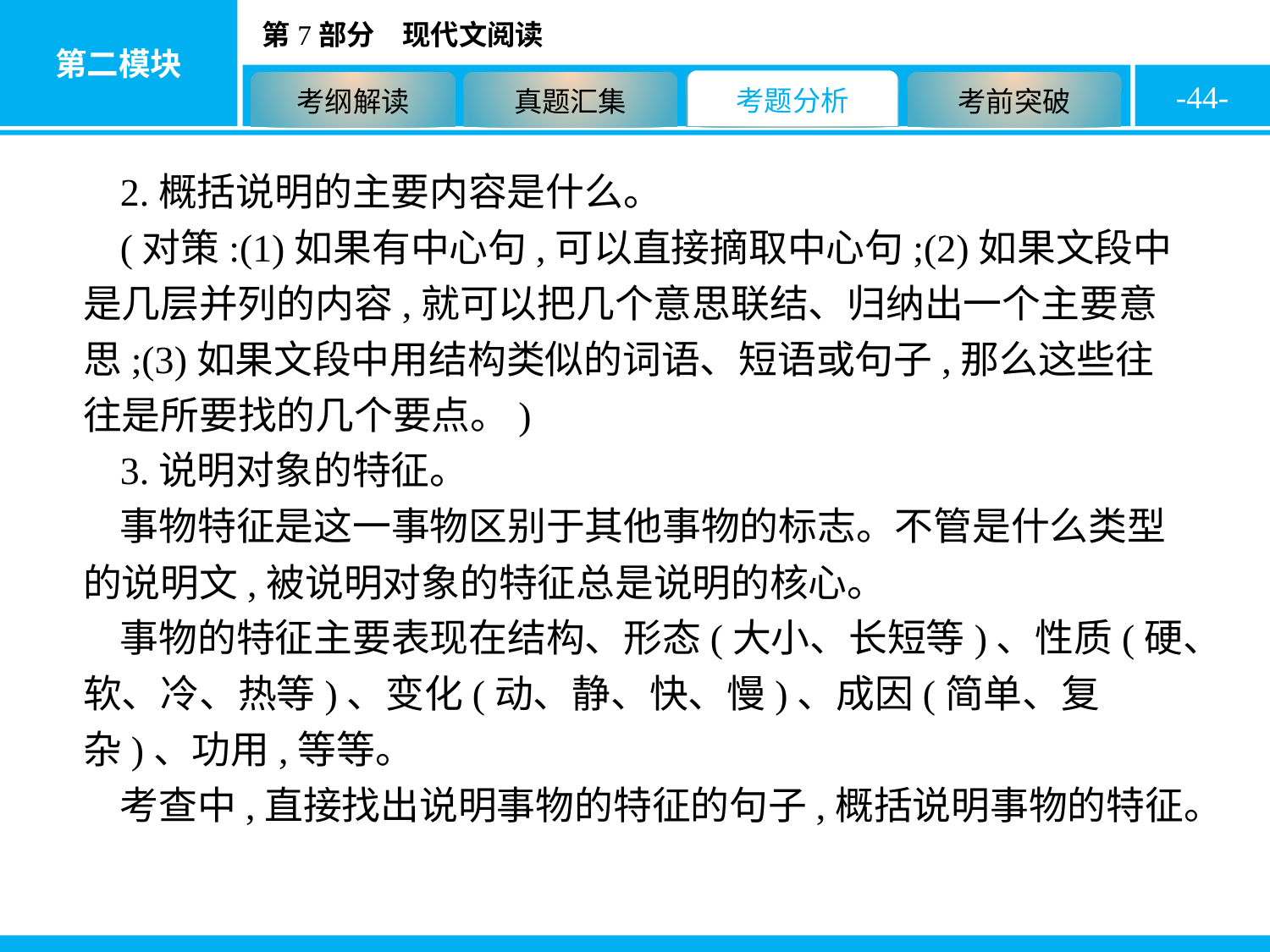

-44-
2.概括说明的主要内容是什么。
(对策:(1)如果有中心句,可以直接摘取中心句;(2)如果文段中是几层并列的内容,就可以把几个意思联结、归纳出一个主要意思;(3)如果文段中用结构类似的词语、短语或句子,那么这些往往是所要找的几个要点。)
3.说明对象的特征。
事物特征是这一事物区别于其他事物的标志。不管是什么类型的说明文,被说明对象的特征总是说明的核心。
事物的特征主要表现在结构、形态(大小、长短等)、性质(硬、软、冷、热等)、变化(动、静、快、慢)、成因(简单、复杂)、功用,等等。
考查中,直接找出说明事物的特征的句子,概括说明事物的特征。